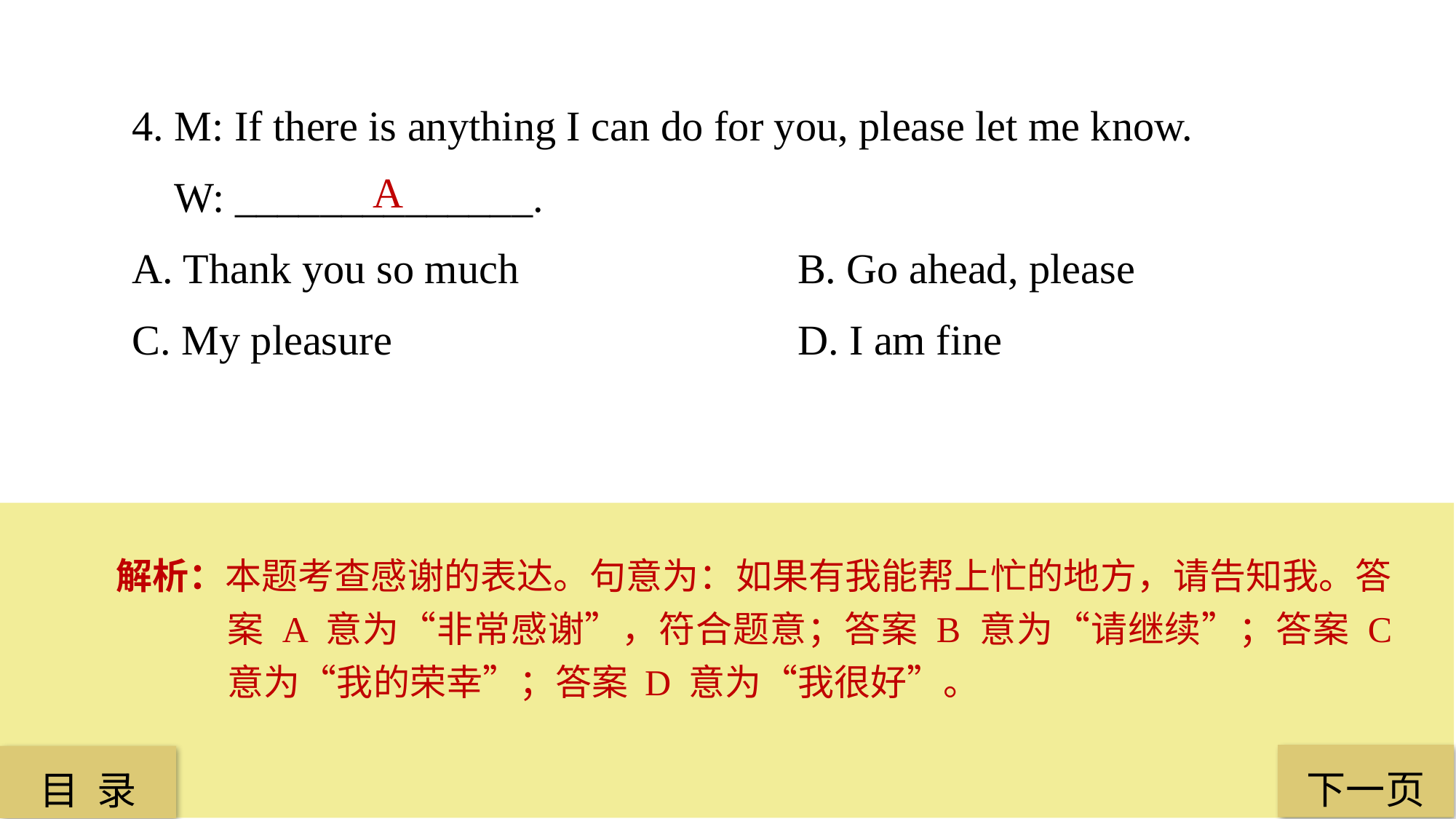

4. M: If there is anything I can do for you, please let me know.
    W: ______________.
A. Thank you so much 			 B. Go ahead, please
C. My pleasure	 	 	 	 D. I am fine
 A
解析：本题考查感谢的表达。句意为：如果有我能帮上忙的地方，请告知我。答案 A 意为“非常感谢”，符合题意；答案 B 意为“请继续”；答案 C 意为“我的荣幸”；答案 D 意为“我很好”。